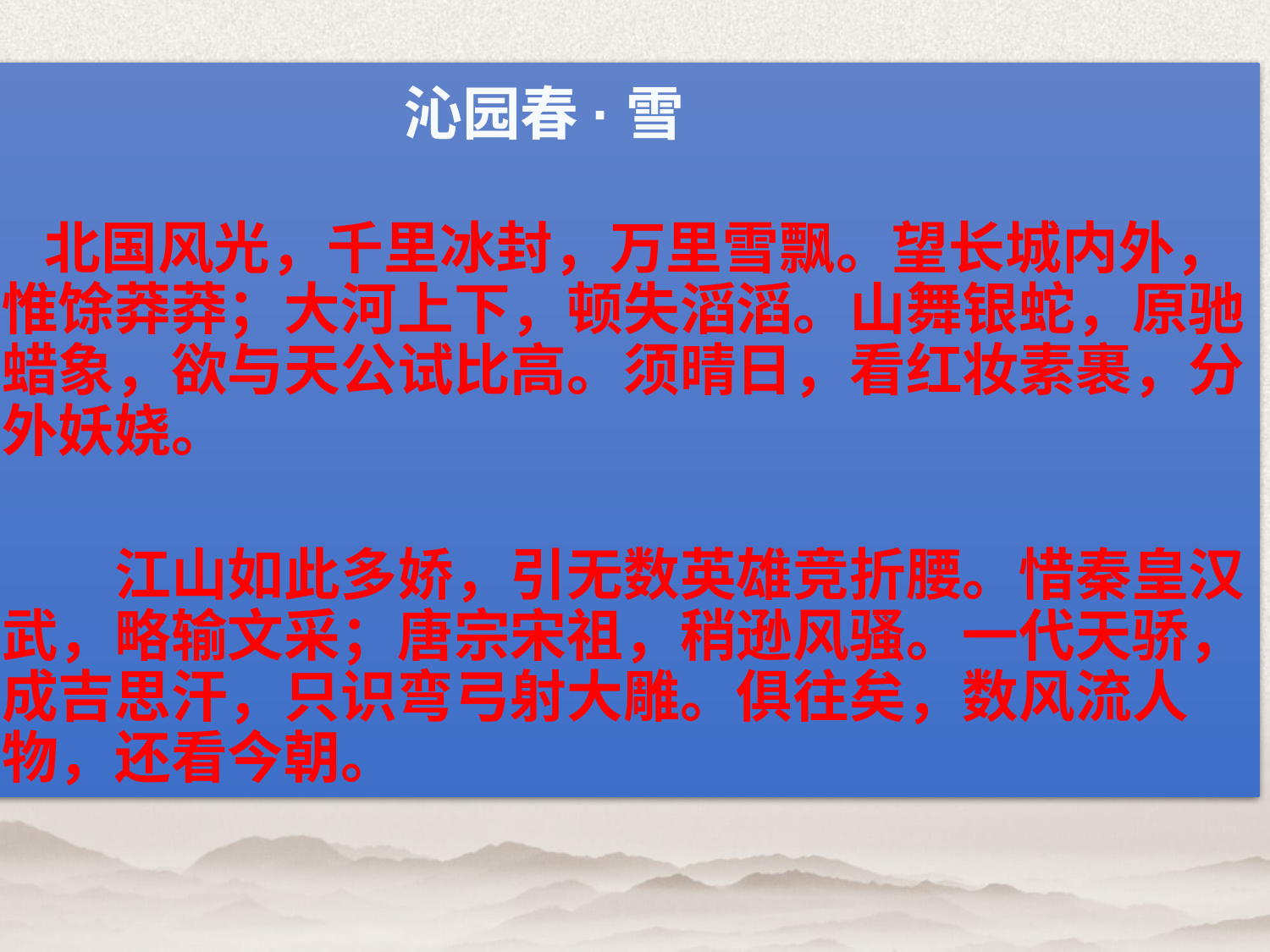

北国风光，千里冰封，万里雪飘。望长城内外，惟馀莽莽；大河上下，顿失滔滔。山舞银蛇，原驰蜡象，欲与天公试比高。须晴日，看红妆素裹，分外妖娆。

　　江山如此多娇，引无数英雄竞折腰。惜秦皇汉武，略输文采；唐宗宋祖，稍逊风骚。一代天骄，成吉思汗，只识弯弓射大雕。俱往矣，数风流人物，还看今朝。
沁园春·雪